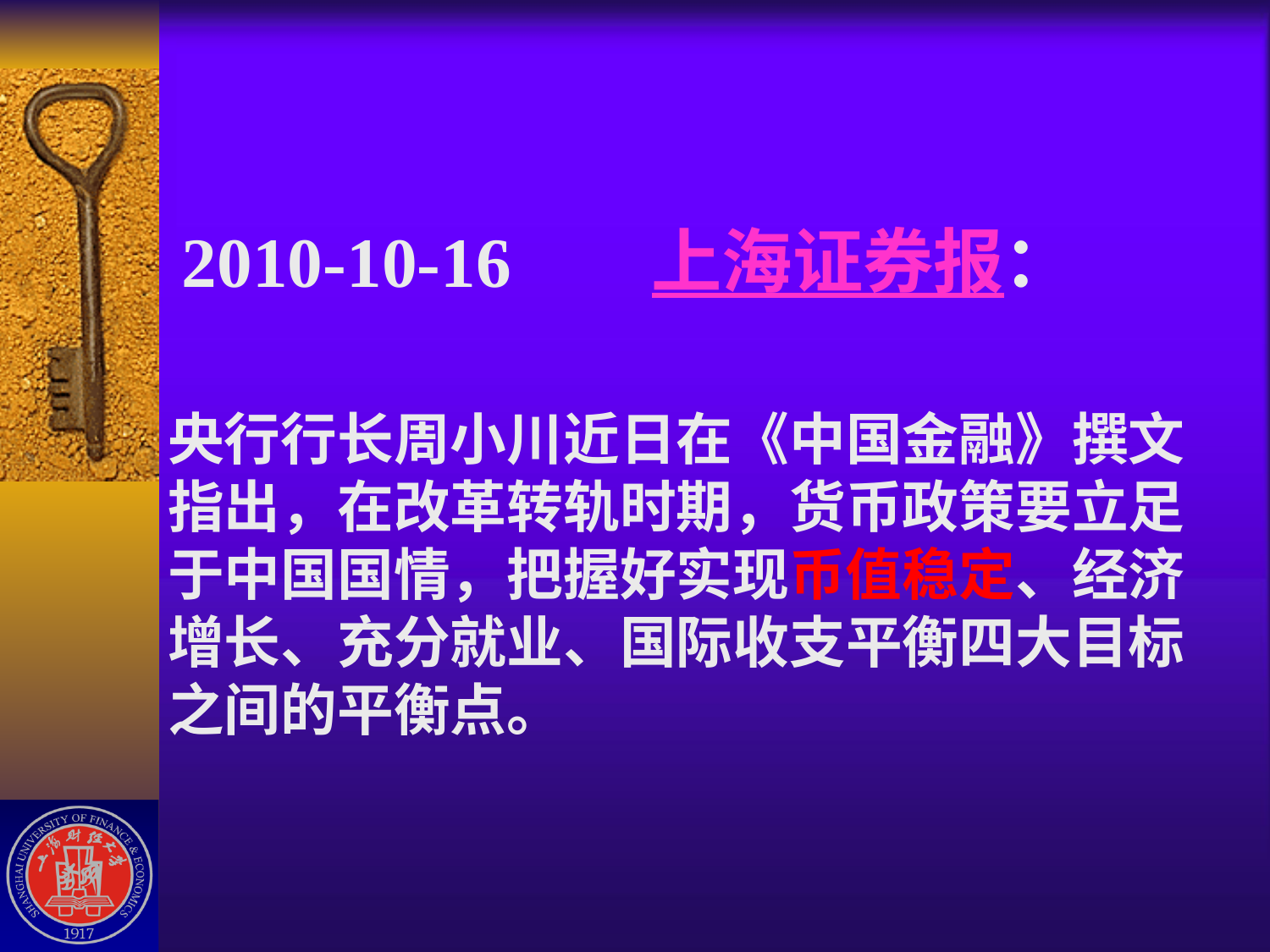

# 2010-10-16       上海证券报： 央行行长周小川近日在《中国金融》撰文指出，在改革转轨时期，货币政策要立足于中国国情，把握好实现币值稳定、经济增长、充分就业、国际收支平衡四大目标之间的平衡点。